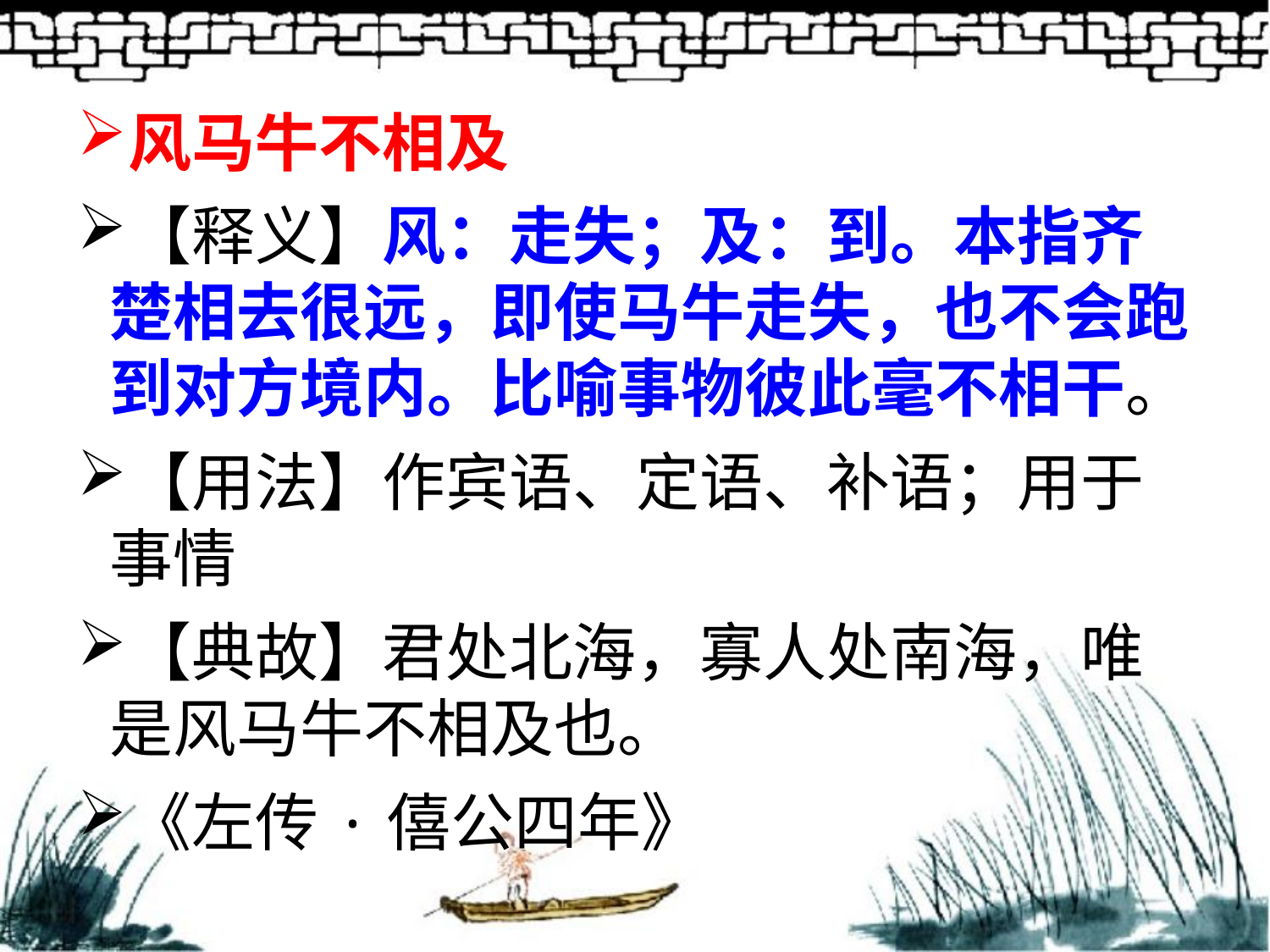

风马牛不相及
【释义】风：走失；及：到。本指齐楚相去很远，即使马牛走失，也不会跑到对方境内。比喻事物彼此毫不相干。
【用法】作宾语、定语、补语；用于事情
【典故】君处北海，寡人处南海，唯是风马牛不相及也。
《左传·僖公四年》